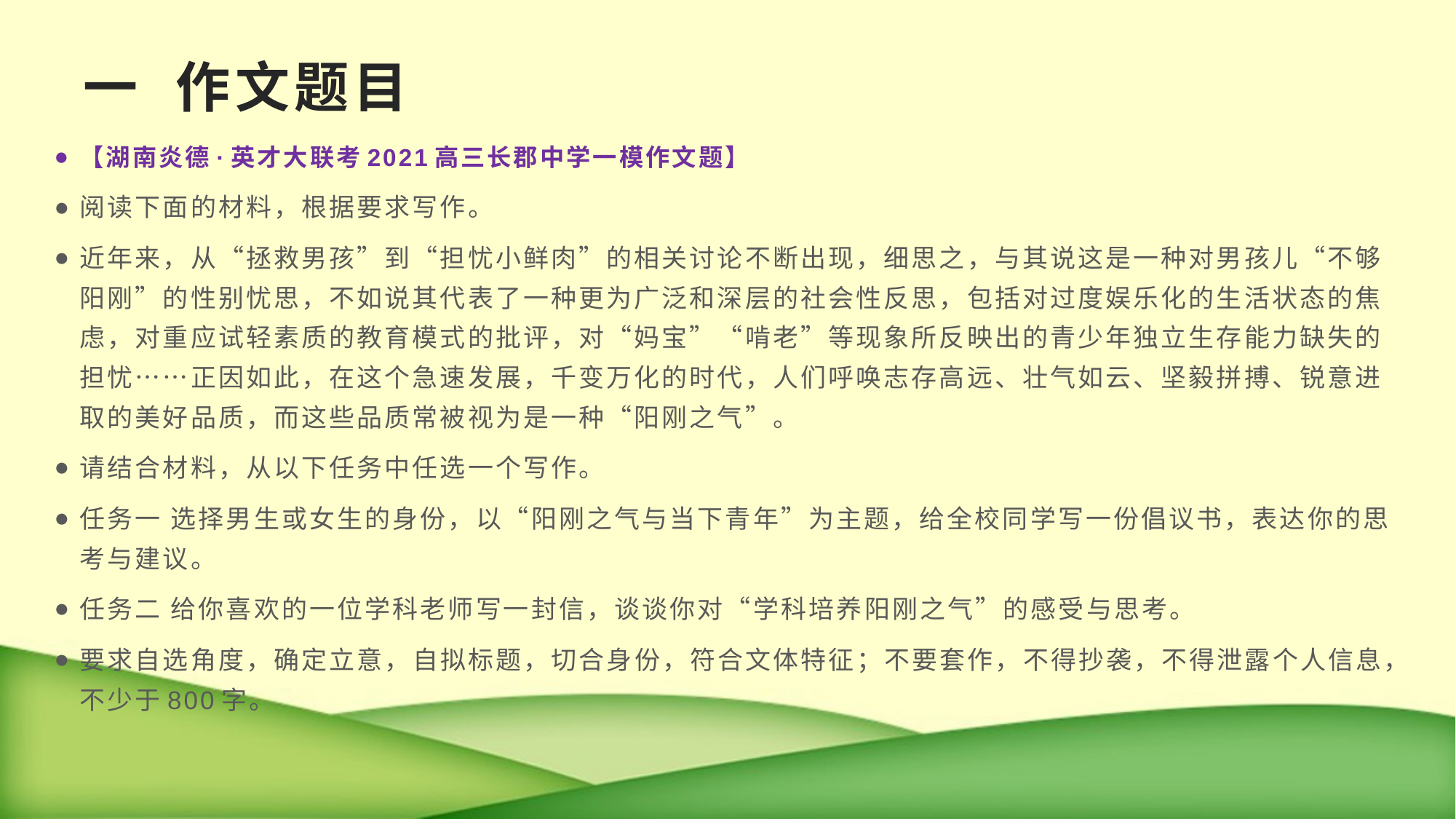

# 一  作文题目
【湖南炎德·英才大联考2021高三长郡中学一模作文题】
阅读下面的材料，根据要求写作。
近年来，从“拯救男孩”到“担忧小鲜肉”的相关讨论不断出现，细思之，与其说这是一种对男孩儿“不够阳刚”的性别忧思，不如说其代表了一种更为广泛和深层的社会性反思，包括对过度娱乐化的生活状态的焦虑，对重应试轻素质的教育模式的批评，对“妈宝”“啃老”等现象所反映出的青少年独立生存能力缺失的担忧……正因如此，在这个急速发展，千变万化的时代，人们呼唤志存高远、壮气如云、坚毅拼搏、锐意进取的美好品质，而这些品质常被视为是一种“阳刚之气”。
请结合材料，从以下任务中任选一个写作。
任务一 选择男生或女生的身份，以“阳刚之气与当下青年”为主题，给全校同学写一份倡议书，表达你的思考与建议。
任务二 给你喜欢的一位学科老师写一封信，谈谈你对“学科培养阳刚之气”的感受与思考。
要求自选角度，确定立意，自拟标题，切合身份，符合文体特征；不要套作，不得抄袭，不得泄露个人信息，不少于800字。